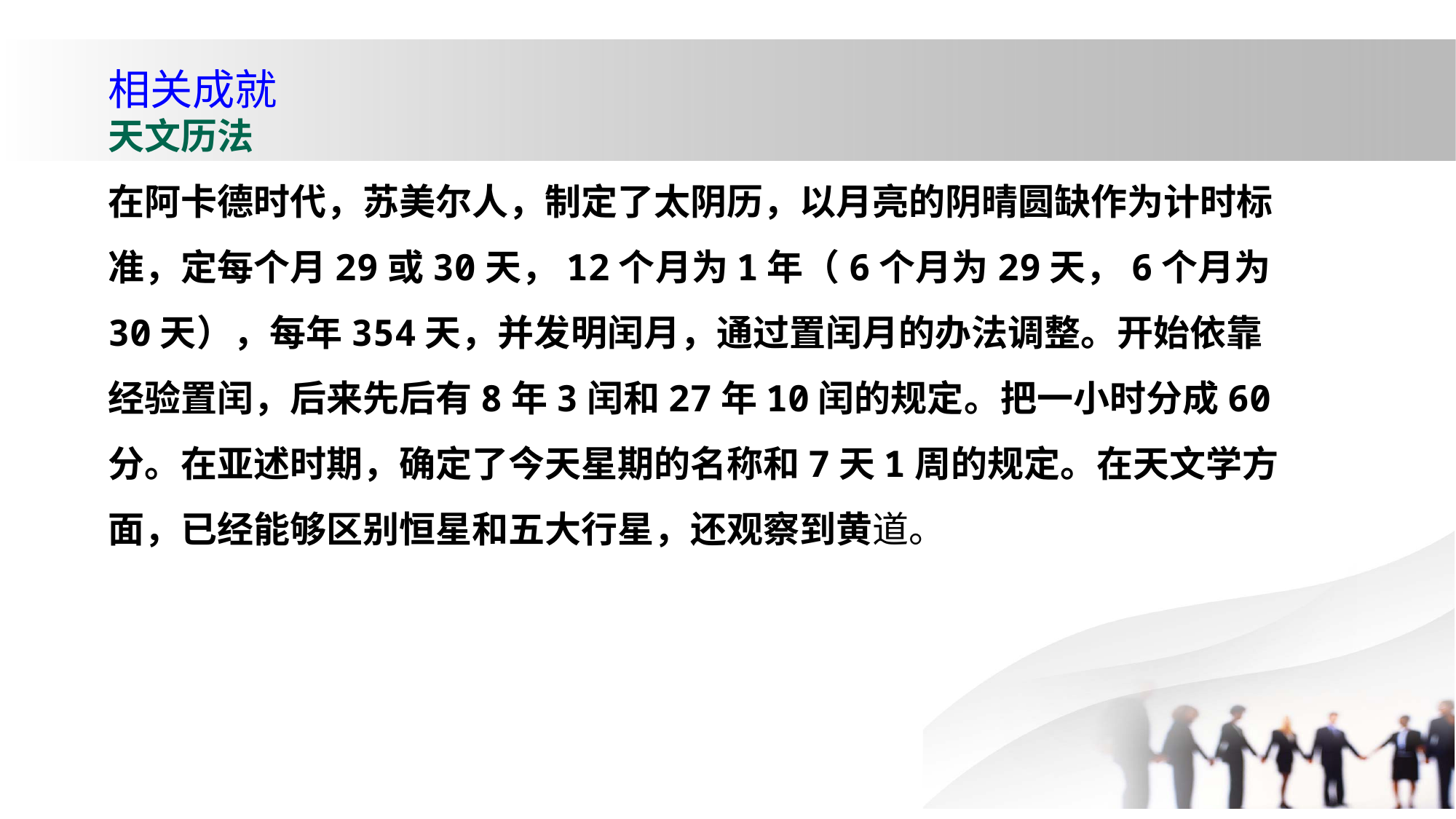

相关成就
天文历法
在阿卡德时代，苏美尔人，制定了太阴历，以月亮的阴晴圆缺作为计时标准，定每个月29或30天，12个月为1年（6个月为29天，6个月为30天），每年354天，并发明闰月，通过置闰月的办法调整。开始依靠经验置闰，后来先后有8年3闰和27年10闰的规定。把一小时分成60分。在亚述时期，确定了今天星期的名称和7天1周的规定。在天文学方面，已经能够区别恒星和五大行星，还观察到黄道。